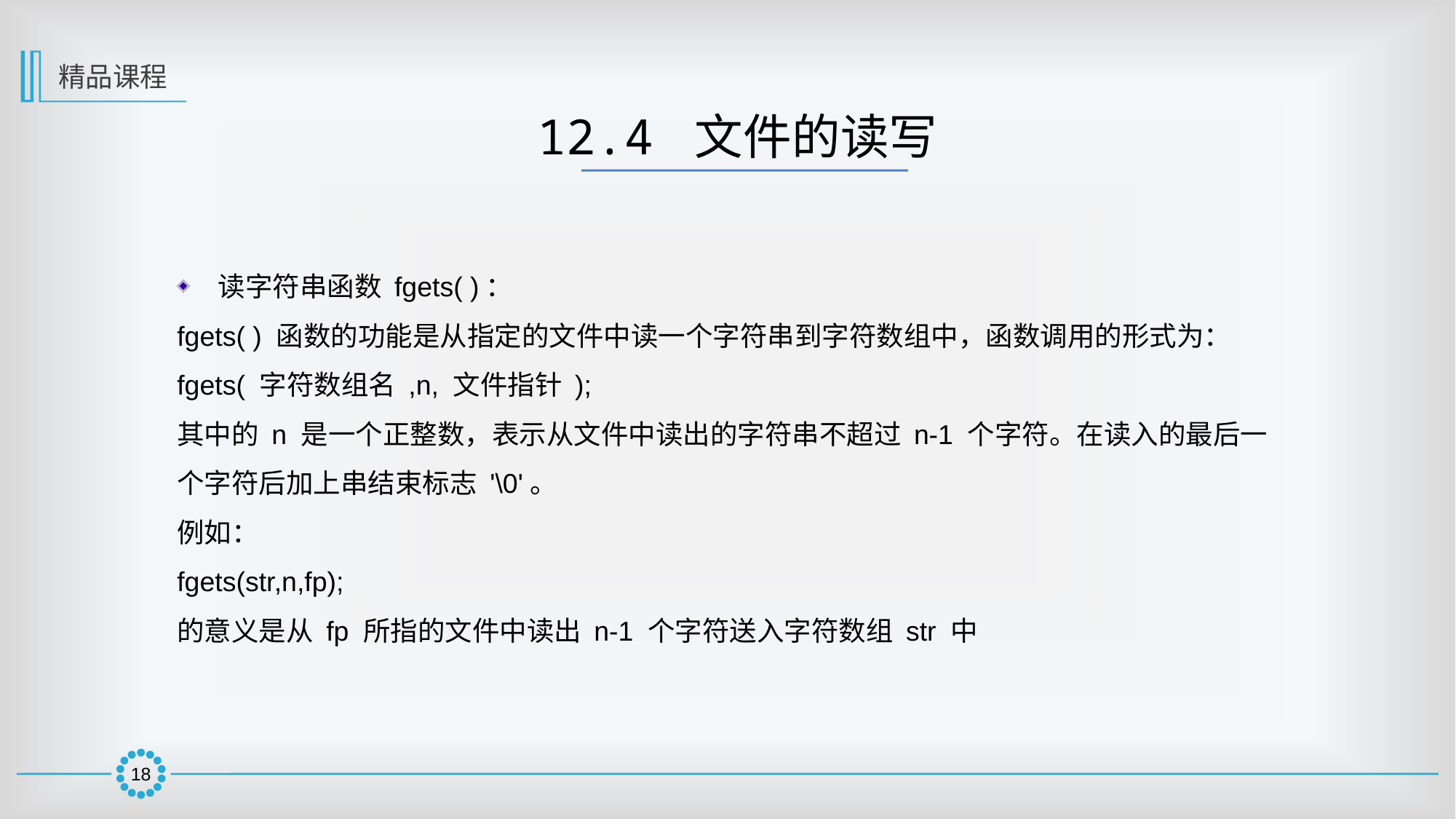

精品课程
12.4 文件的读写

读字符串函数 fgets( )：
fgets( ) 函数的功能是从指定的文件中读一个字符串到字符数组中，函数调用的形式为：
fgets( 字符数组名 ,n, 文件指针 );
其中的 n 是一个正整数，表示从文件中读出的字符串不超过 n-1 个字符。在读入的最后一个字符后加上串结束标志 '\0'。
例如：
fgets(str,n,fp);
的意义是从 fp 所指的文件中读出 n-1 个字符送入字符数组 str 中

18